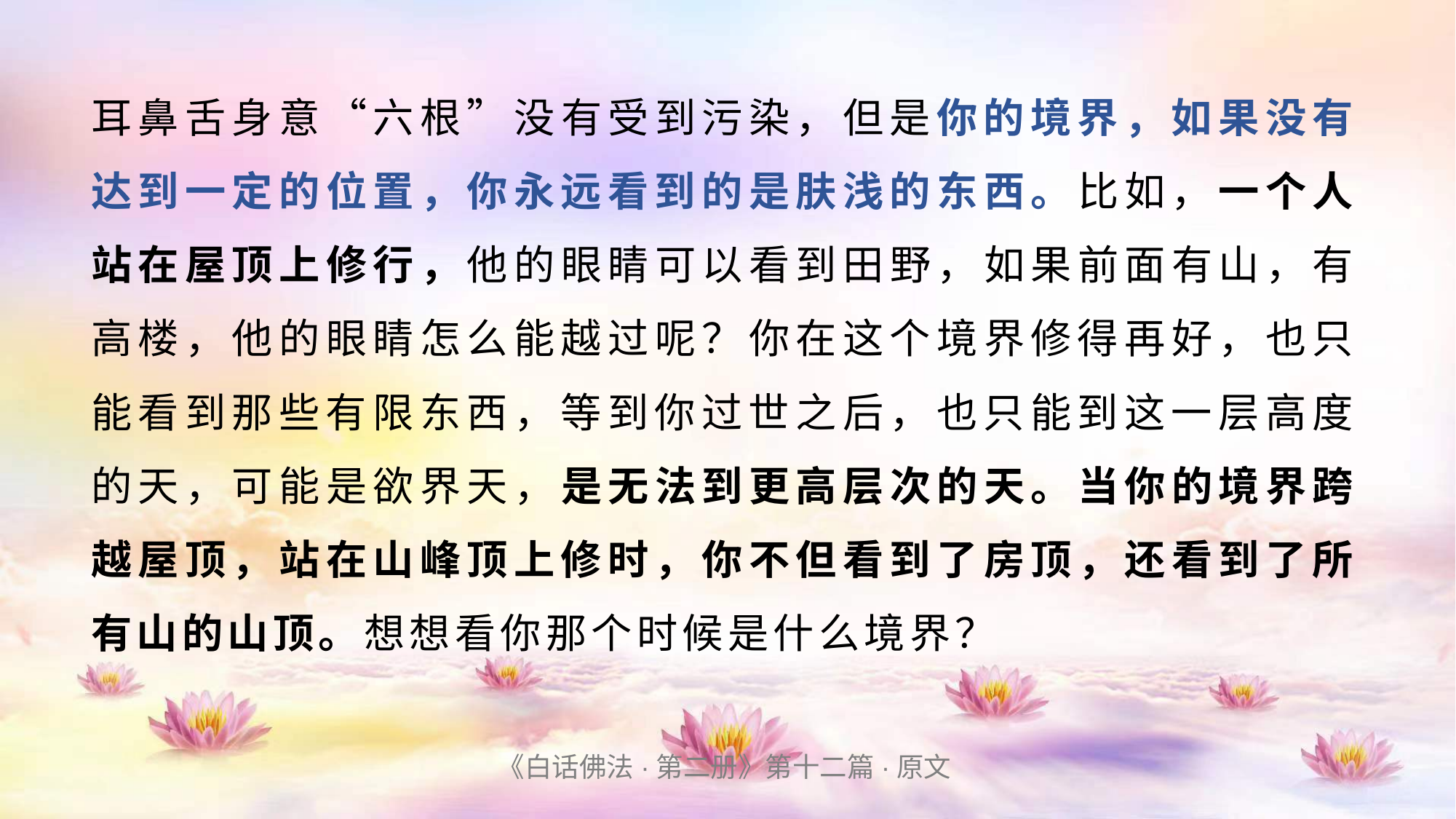

# 耳鼻舌身意“六根”没有受到污染，但是你的境界，如果没有达到一定的位置，你永远看到的是肤浅的东西。比如，一个人站在屋顶上修行，他的眼睛可以看到田野，如果前面有山，有高楼，他的眼睛怎么能越过呢？你在这个境界修得再好，也只能看到那些有限东西，等到你过世之后，也只能到这一层高度的天，可能是欲界天，是无法到更高层次的天。当你的境界跨越屋顶，站在山峰顶上修时，你不但看到了房顶，还看到了所有山的山顶。想想看你那个时候是什么境界？
《白话佛法·第二册》第十二篇·原文